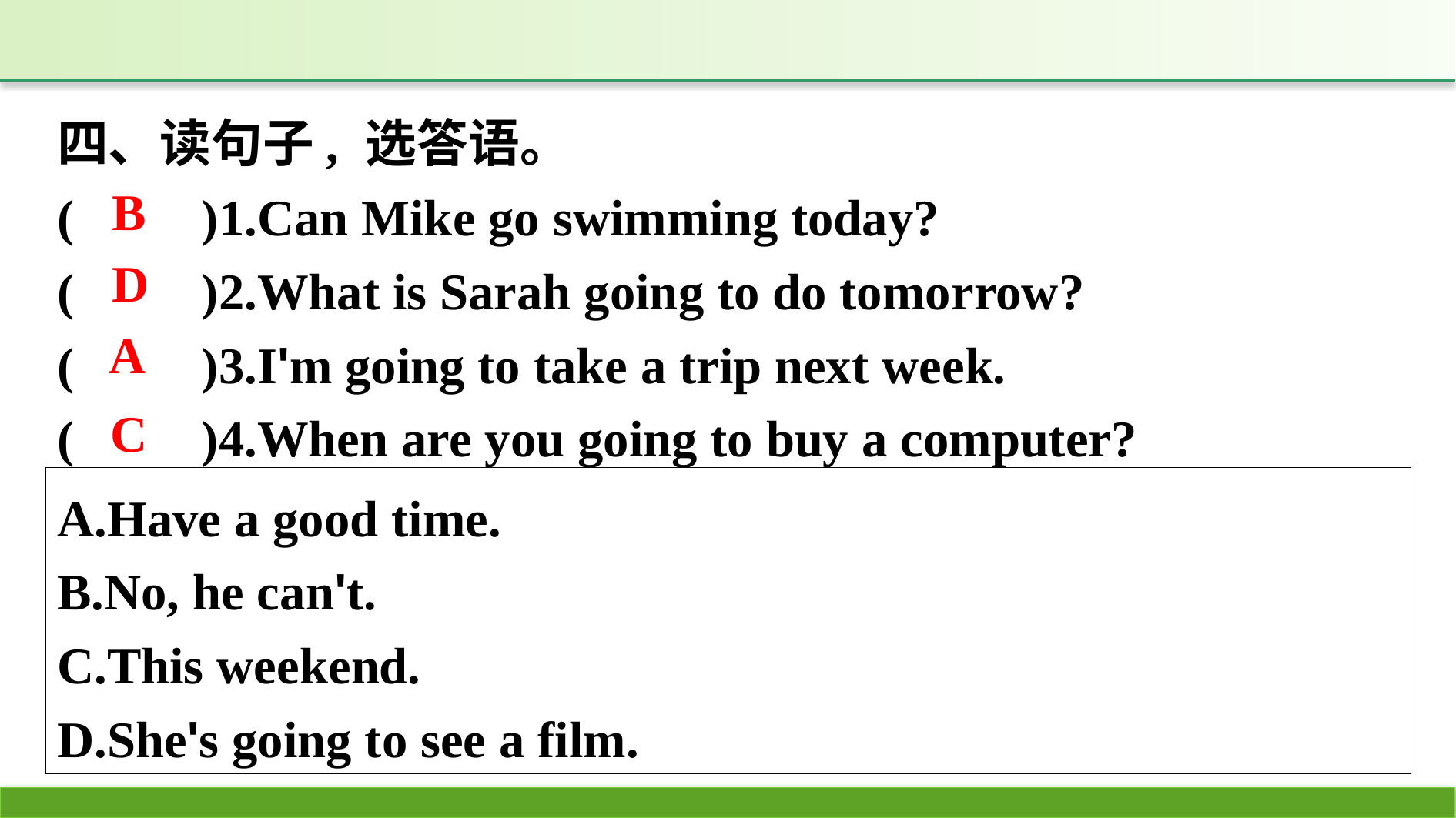

四、读句子, 选答语。
(　　)1.Can Mike go swimming today?
(　　)2.What is Sarah going to do tomorrow?
(　　)3.I'm going to take a trip next week.
(　　)4.When are you going to buy a computer?
B
D
A
C
A.Have a good time.
B.No, he can't.
C.This weekend.
D.She's going to see a film.